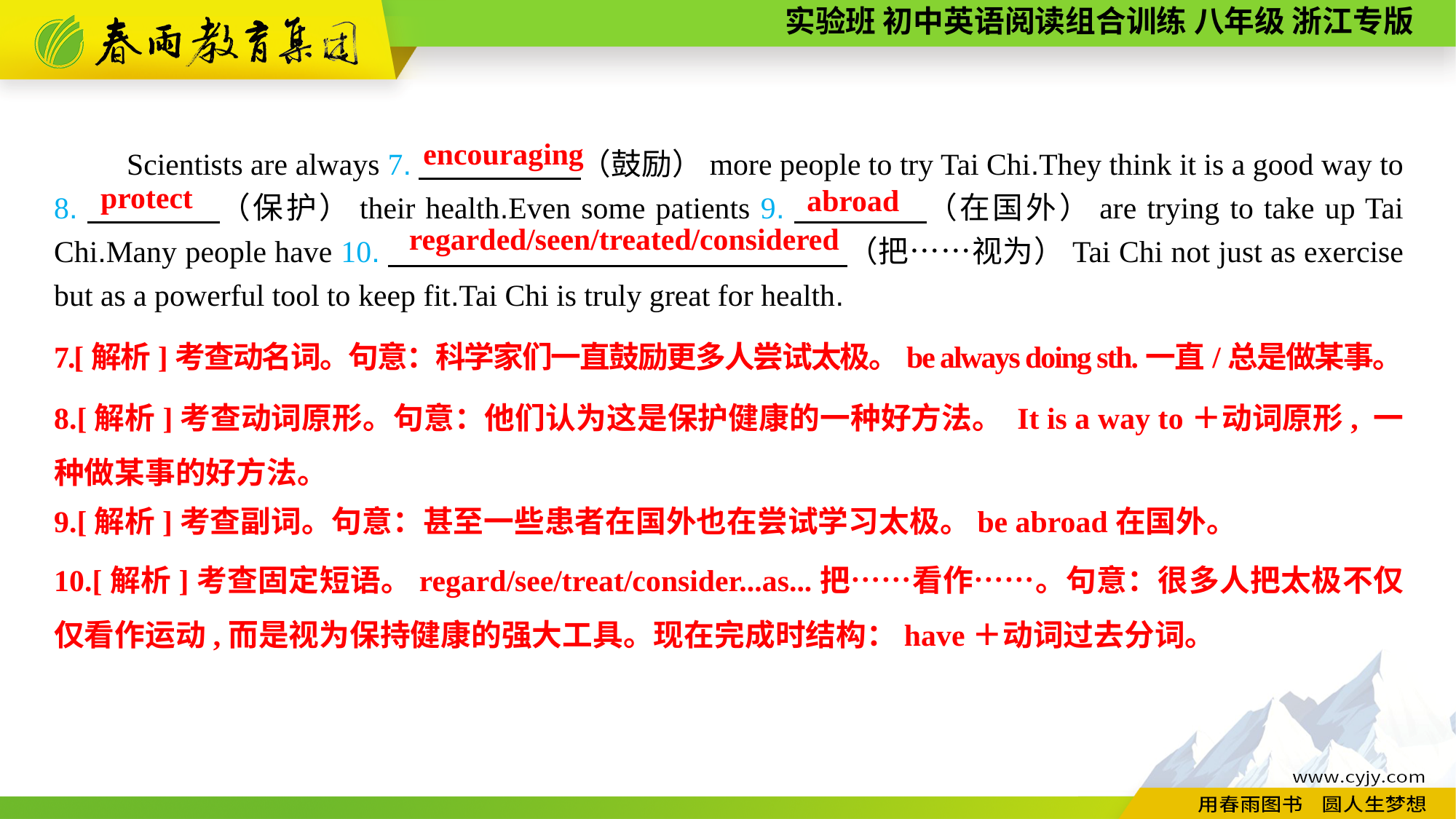

encouraging
Scientists are always 7.　      　　　（鼓励）more people to try Tai Chi.They think it is a good way to
8.　　　　（保护）their health.Even some patients 9.　　　　（在国外）are trying to take up Tai Chi.Many people have 10.　                                             　　　（把……视为）Tai Chi not just as exercise but as a powerful tool to keep fit.Tai Chi is truly great for health.
protect
 abroad
regarded/seen/treated/considered
7.[解析]考查动名词。句意：科学家们一直鼓励更多人尝试太极。be always doing sth.一直/总是做某事。
8.[解析]考查动词原形。句意：他们认为这是保护健康的一种好方法。 It is a way to＋动词原形, 一种做某事的好方法。
9.[解析]考查副词。句意：甚至一些患者在国外也在尝试学习太极。be abroad在国外。
10.[解析]考查固定短语。regard/see/treat/consider...as...把……看作……。句意：很多人把太极不仅仅看作运动,而是视为保持健康的强大工具。现在完成时结构：have＋动词过去分词。